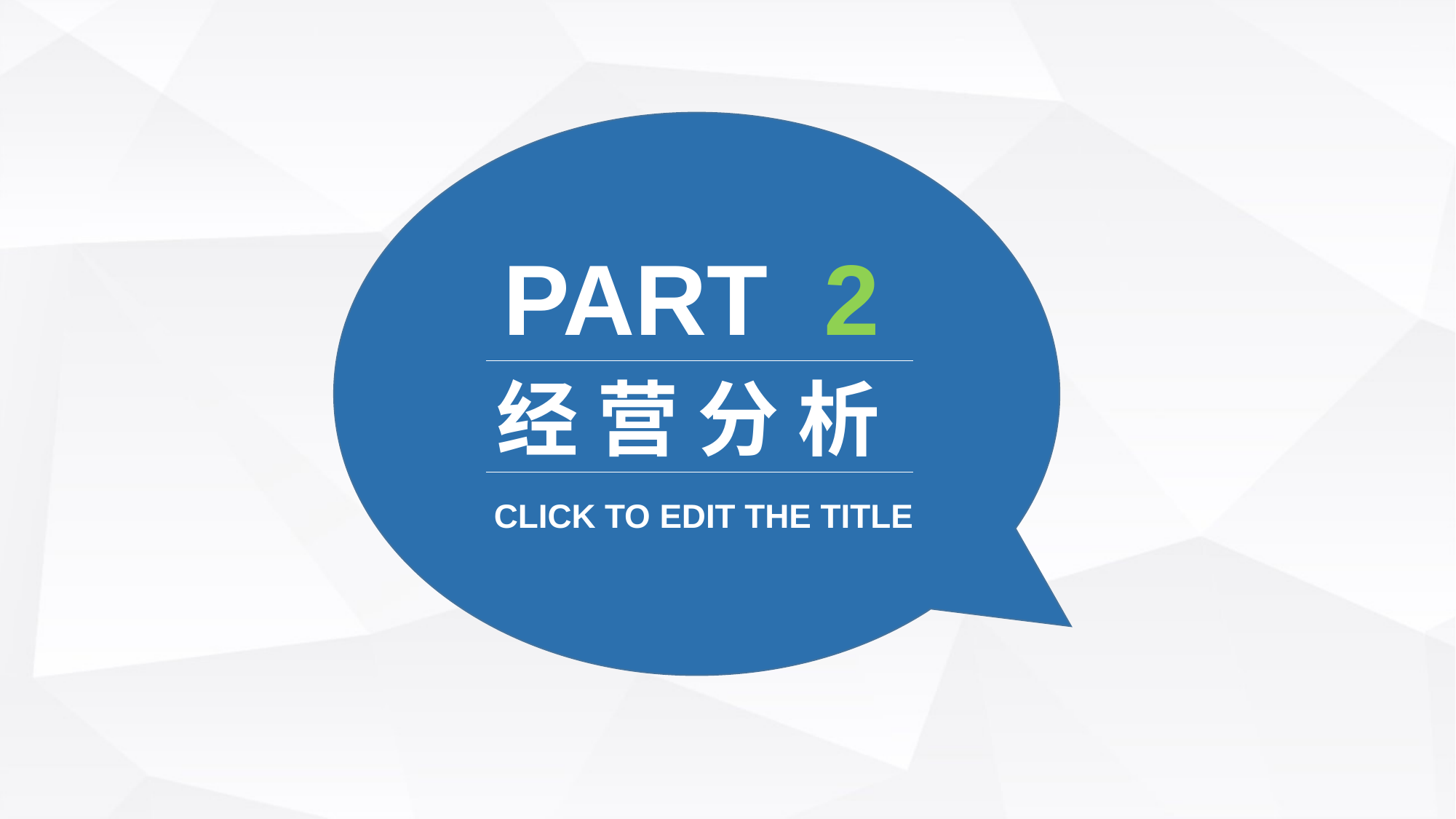

PART  2
经 营 分 析
CLICK TO EDIT THE TITLE